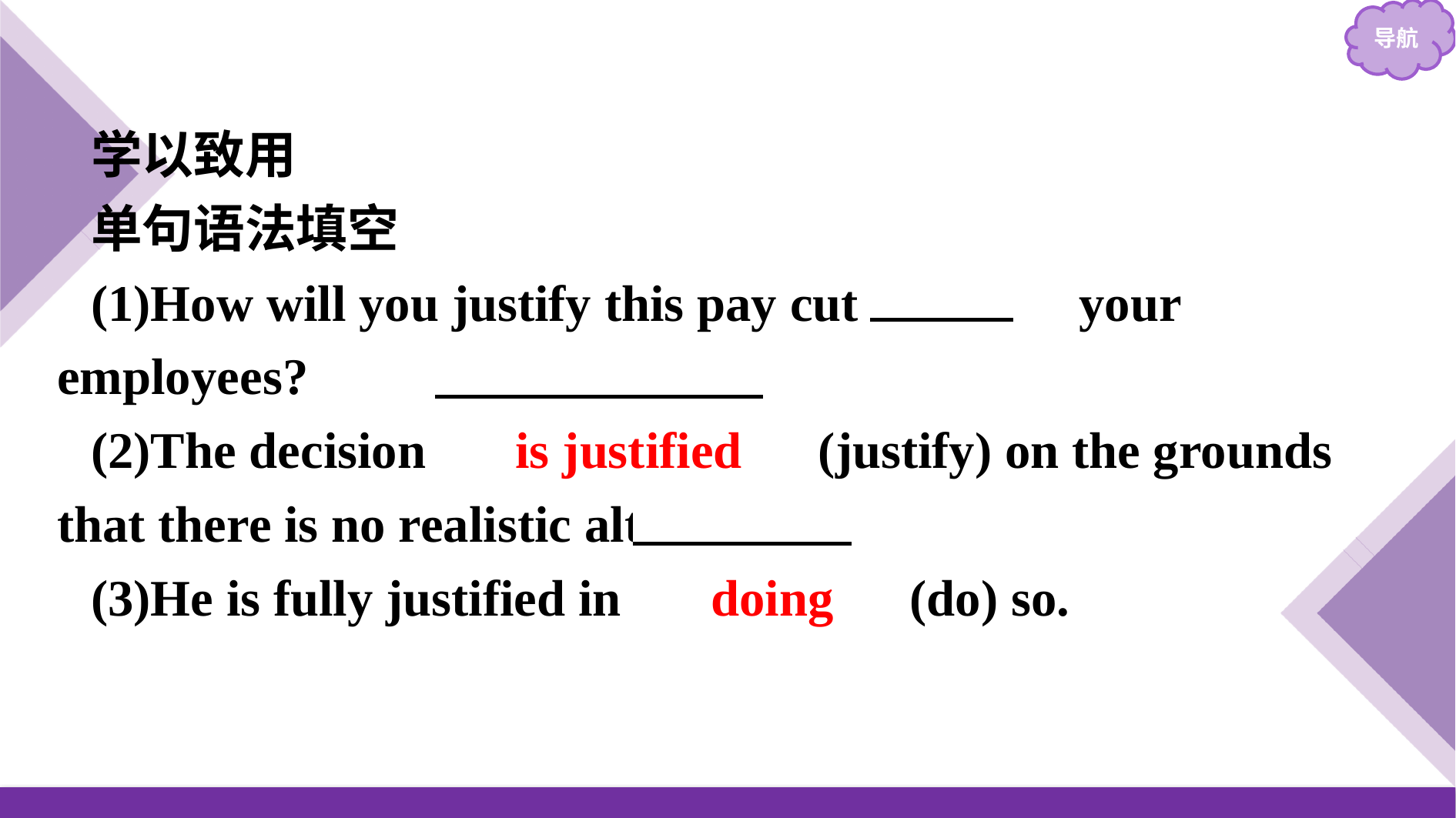

学以致用
单句语法填空
(1)How will you justify this pay cut 　to　 your employees?
(2)The decision 　is justified　(justify) on the grounds that there is no realistic alternative.
(3)He is fully justified in 　doing　(do) so.